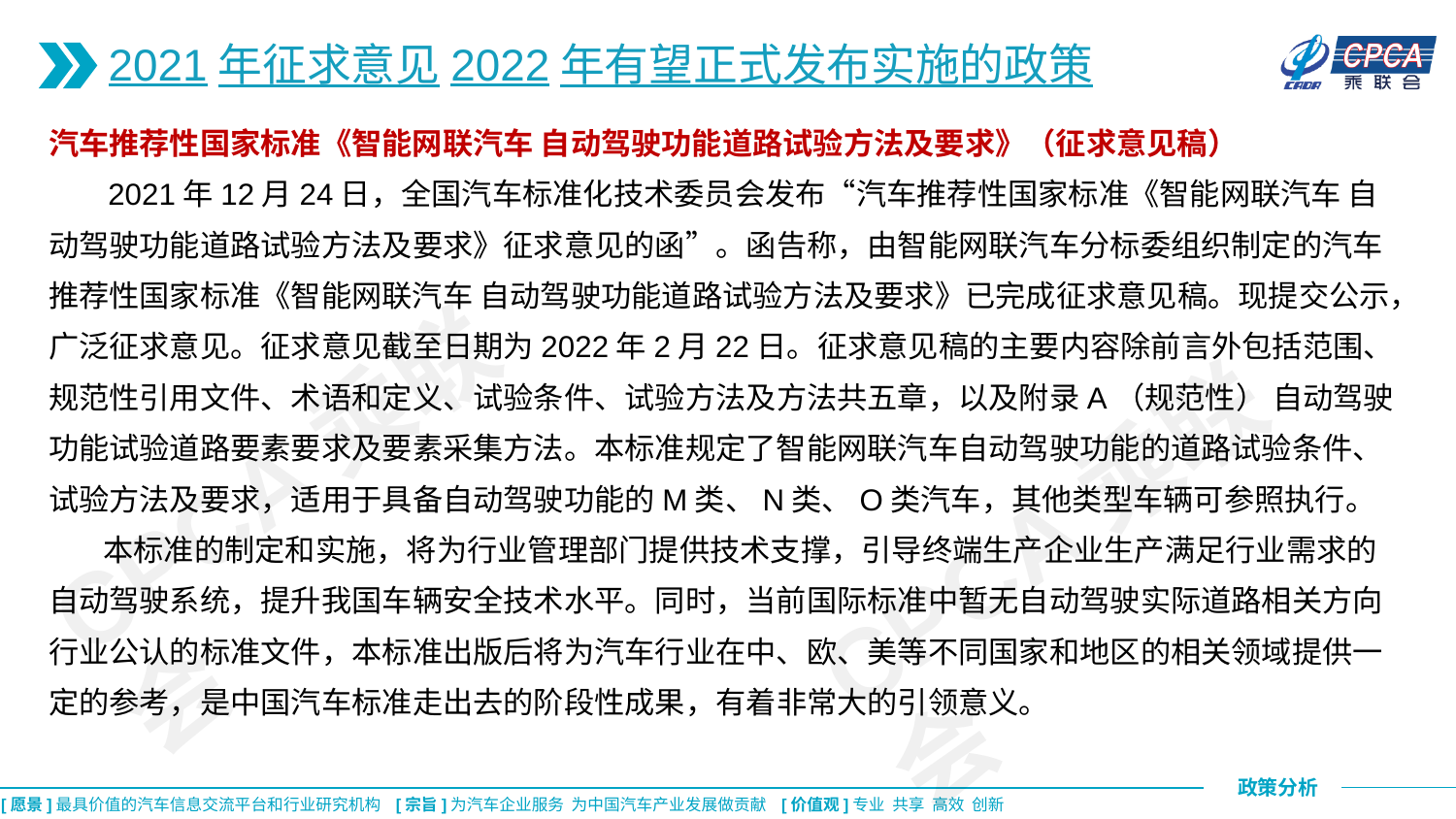

2021年征求意见2022年有望正式发布实施的政策
汽车推荐性国家标准《智能网联汽车 自动驾驶功能道路试验方法及要求》（征求意见稿）
       2021年12月24日，全国汽车标准化技术委员会发布“汽车推荐性国家标准《智能网联汽车 自动驾驶功能道路试验方法及要求》征求意见的函”。函告称，由智能网联汽车分标委组织制定的汽车推荐性国家标准《智能网联汽车 自动驾驶功能道路试验方法及要求》已完成征求意见稿。现提交公示，广泛征求意见。征求意见截至日期为2022年2月22日。征求意见稿的主要内容除前言外包括范围、规范性引用文件、术语和定义、试验条件、试验方法及方法共五章，以及附录A（规范性） 自动驾驶功能试验道路要素要求及要素采集方法。本标准规定了智能网联汽车自动驾驶功能的道路试验条件、试验方法及要求，适用于具备自动驾驶功能的M类、N类、O类汽车，其他类型车辆可参照执行。
       本标准的制定和实施，将为行业管理部门提供技术支撑，引导终端生产企业生产满足行业需求的自动驾驶系统，提升我国车辆安全技术水平。同时，当前国际标准中暂无自动驾驶实际道路相关方向行业公认的标准文件，本标准出版后将为汽车行业在中、欧、美等不同国家和地区的相关领域提供一定的参考，是中国汽车标准走出去的阶段性成果，有着非常大的引领意义。
CPCA乘联会
CPCA乘联会